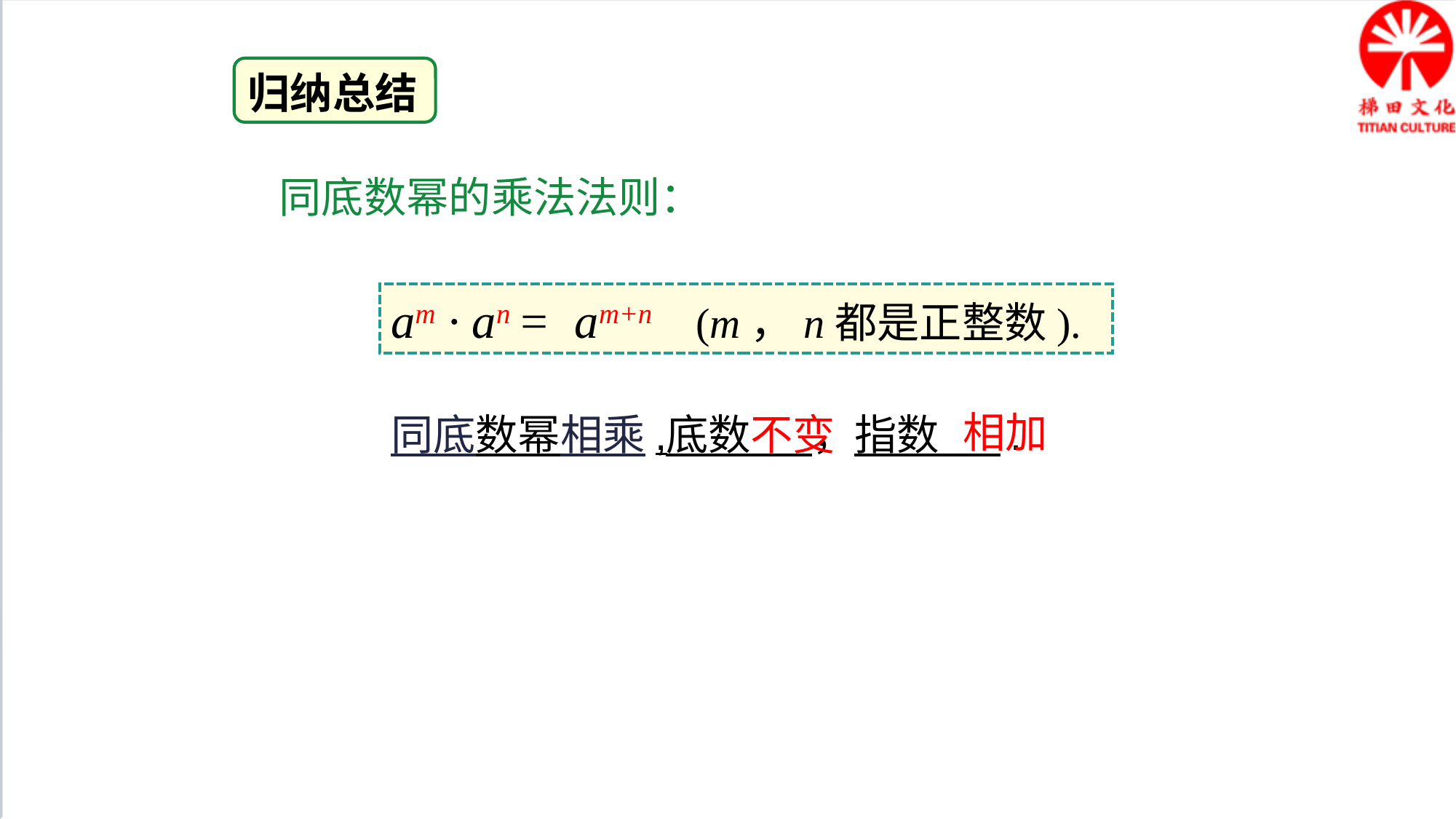

归纳总结
同底数幂的乘法法则：
am · an =  am+n    (m，n都是正整数).
相加
同底数幂相乘,
底数　  ，指数　  .
不变